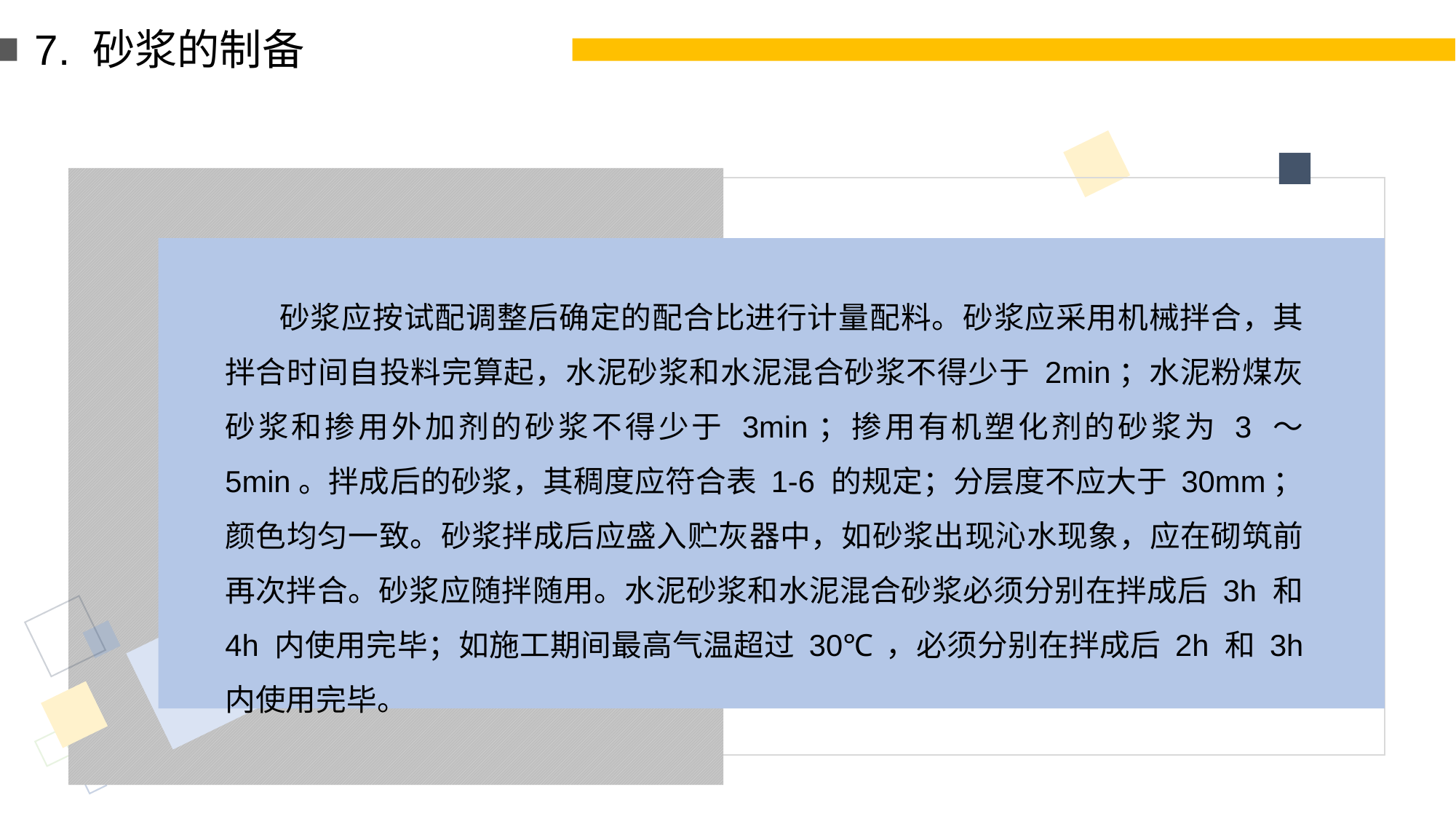

7. 砂浆的制备

砂浆应按试配调整后确定的配合比进行计量配料。砂浆应采用机械拌合，其拌合时间自投料完算起，水泥砂浆和水泥混合砂浆不得少于 2min；水泥粉煤灰砂浆和掺用外加剂的砂浆不得少于 3min；掺用有机塑化剂的砂浆为 3 ～ 5min。拌成后的砂浆，其稠度应符合表 1-6 的规定；分层度不应大于 30mm；颜色均匀一致。砂浆拌成后应盛入贮灰器中，如砂浆出现沁水现象，应在砌筑前再次拌合。砂浆应随拌随用。水泥砂浆和水泥混合砂浆必须分别在拌成后 3h 和 4h 内使用完毕；如施工期间最高气温超过 30℃，必须分别在拌成后 2h 和 3h 内使用完毕。